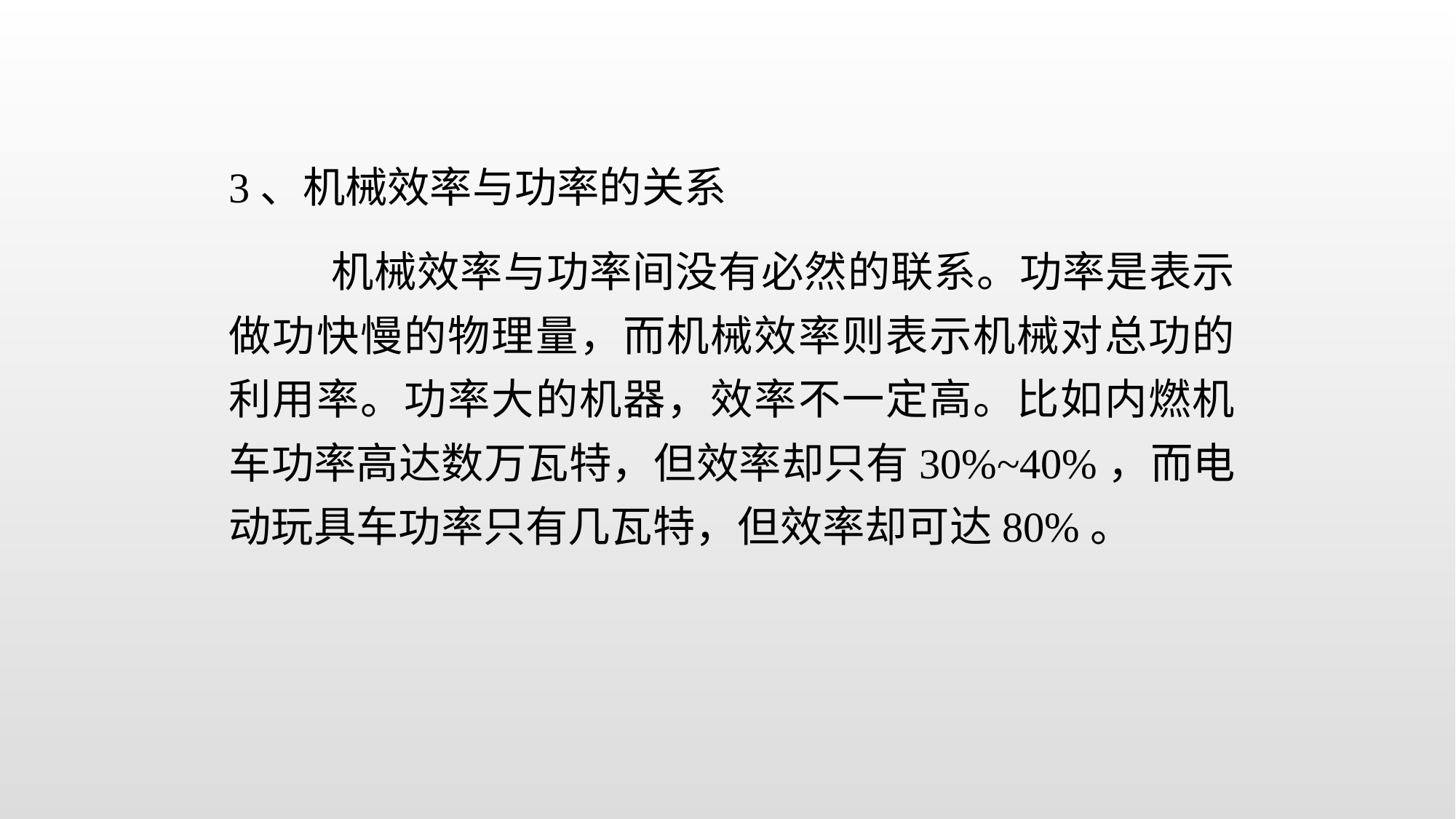

3、机械效率与功率的关系
         机械效率与功率间没有必然的联系。功率是表示做功快慢的物理量，而机械效率则表示机械对总功的利用率。功率大的机器，效率不一定高。比如内燃机车功率高达数万瓦特，但效率却只有30%~40%，而电动玩具车功率只有几瓦特，但效率却可达80%。